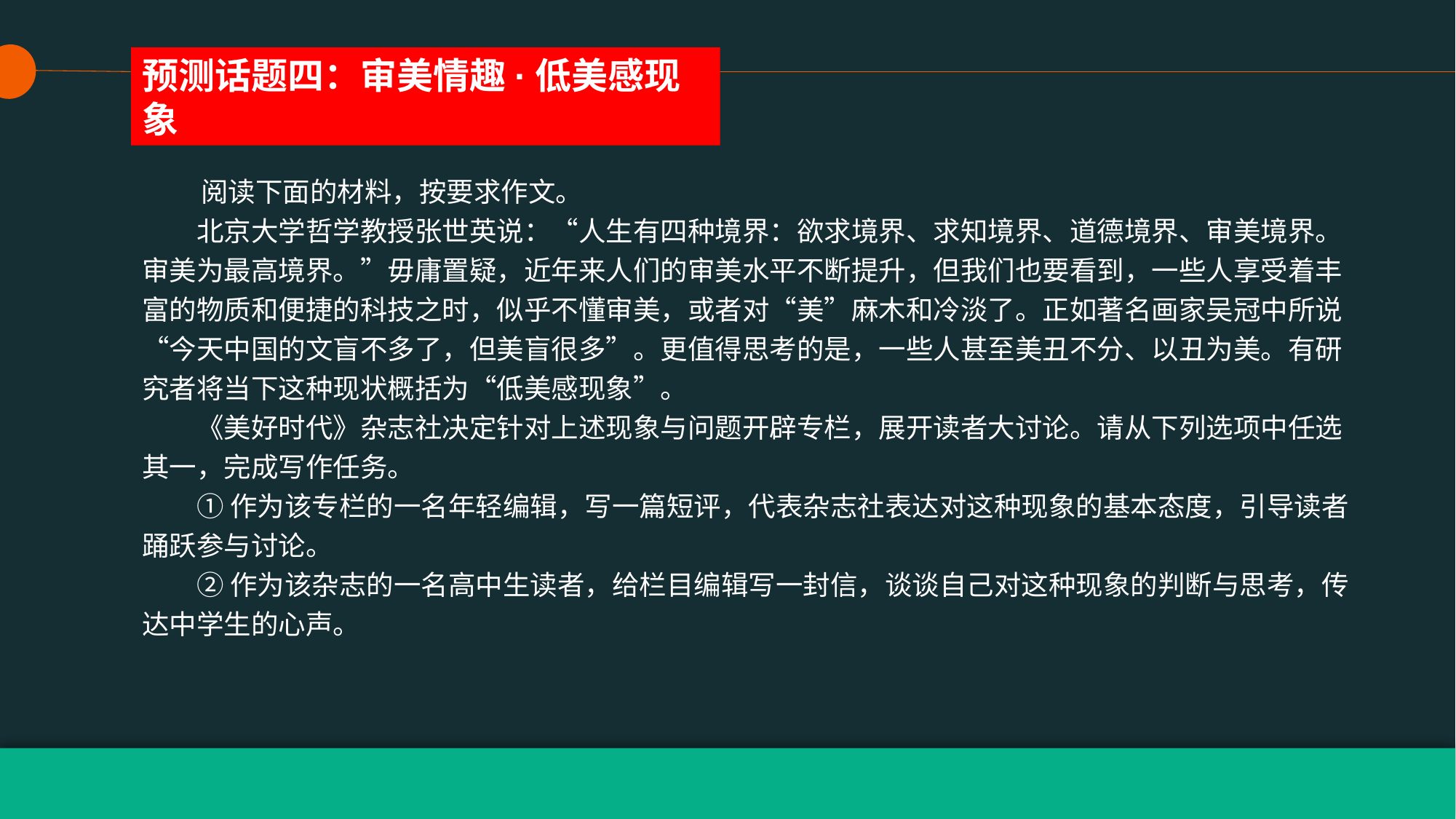

预测话题四：审美情趣·低美感现象
阅读下面的材料，按要求作文。
北京大学哲学教授张世英说：“人生有四种境界：欲求境界、求知境界、道德境界、审美境界。审美为最高境界。”毋庸置疑，近年来人们的审美水平不断提升，但我们也要看到，一些人享受着丰富的物质和便捷的科技之时，似乎不懂审美，或者对“美”麻木和冷淡了。正如著名画家吴冠中所说“今天中国的文盲不多了，但美盲很多”。更值得思考的是，一些人甚至美丑不分、以丑为美。有研究者将当下这种现状概括为“低美感现象”。
《美好时代》杂志社决定针对上述现象与问题开辟专栏，展开读者大讨论。请从下列选项中任选其一，完成写作任务。
①作为该专栏的一名年轻编辑，写一篇短评，代表杂志社表达对这种现象的基本态度，引导读者踊跃参与讨论。
②作为该杂志的一名高中生读者，给栏目编辑写一封信，谈谈自己对这种现象的判断与思考，传达中学生的心声。